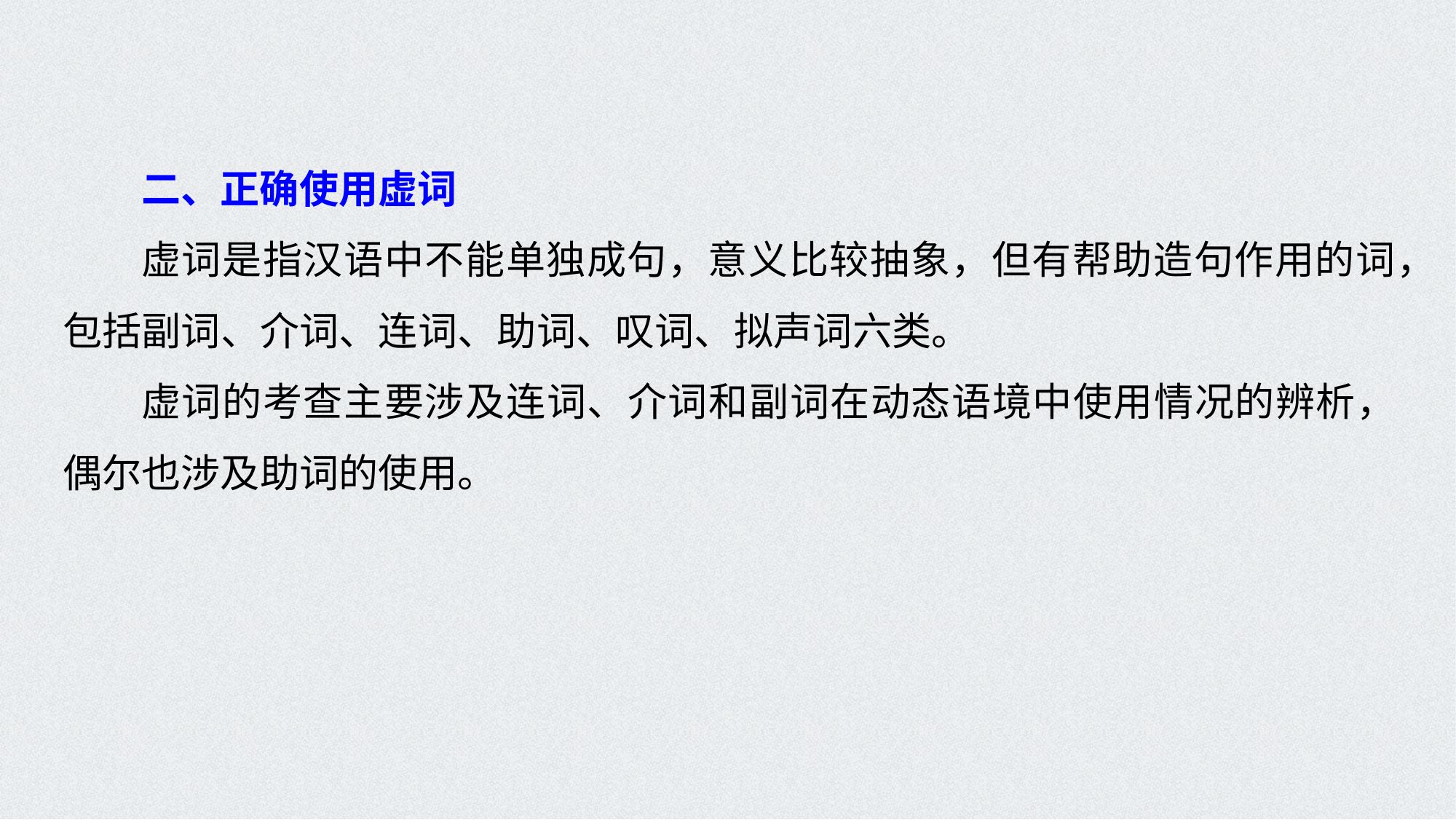

二、正确使用虚词
虚词是指汉语中不能单独成句，意义比较抽象，但有帮助造句作用的词，包括副词、介词、连词、助词、叹词、拟声词六类。
虚词的考查主要涉及连词、介词和副词在动态语境中使用情况的辨析，偶尔也涉及助词的使用。